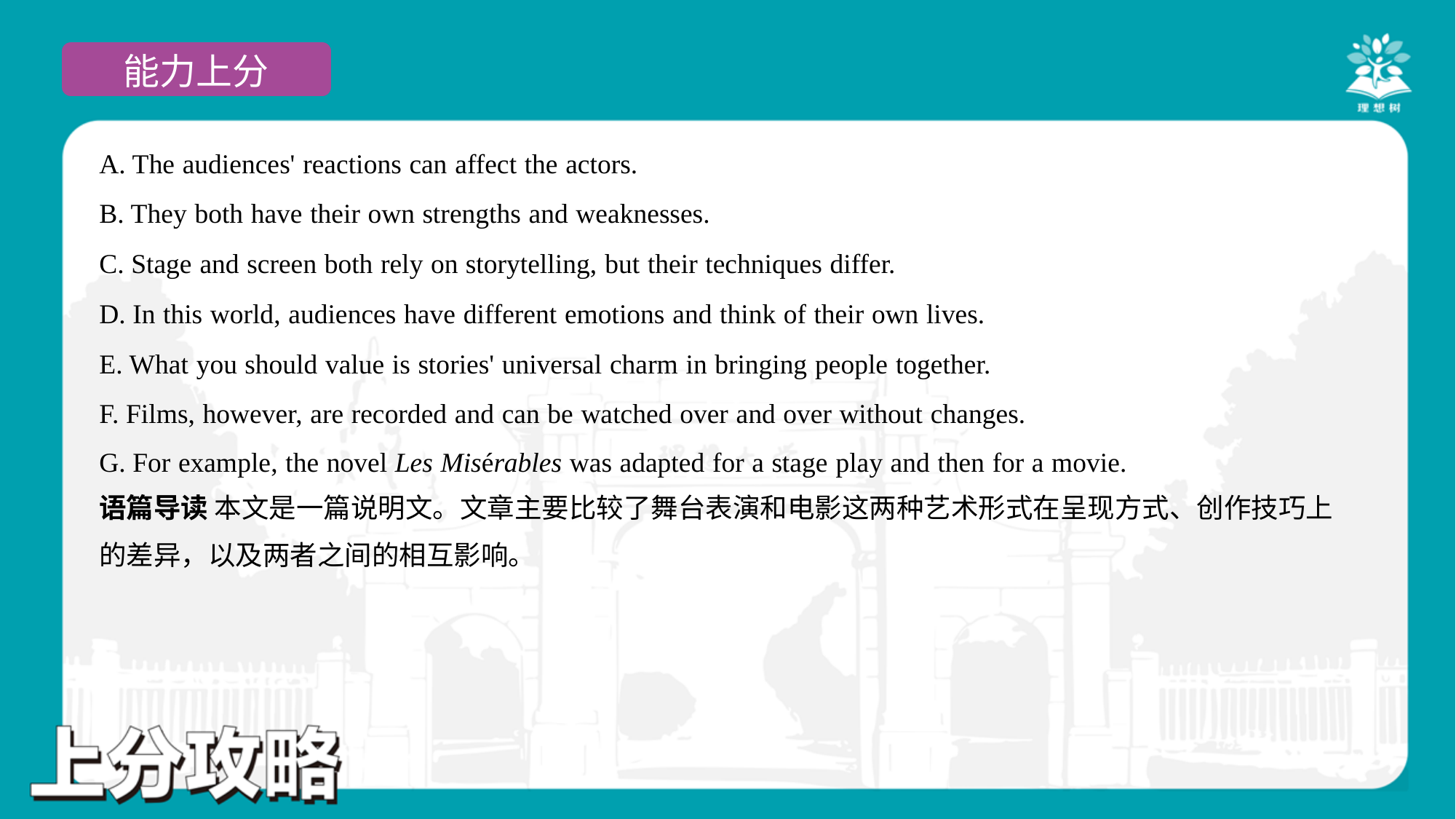

A. The audiences' reactions can affect the actors.
B. They both have their own strengths and weaknesses.
C. Stage and screen both rely on storytelling, but their techniques differ.
D. In this world, audiences have different emotions and think of their own lives.
E. What you should value is stories' universal charm in bringing people together.
F. Films, however, are recorded and can be watched over and over without changes.
G. For example, the novel Les Misérables was adapted for a stage play and then for a movie.#7
语篇导读 本文是一篇说明文。文章主要比较了舞台表演和电影这两种艺术形式在呈现方式、创作技巧上
的差异，以及两者之间的相互影响。